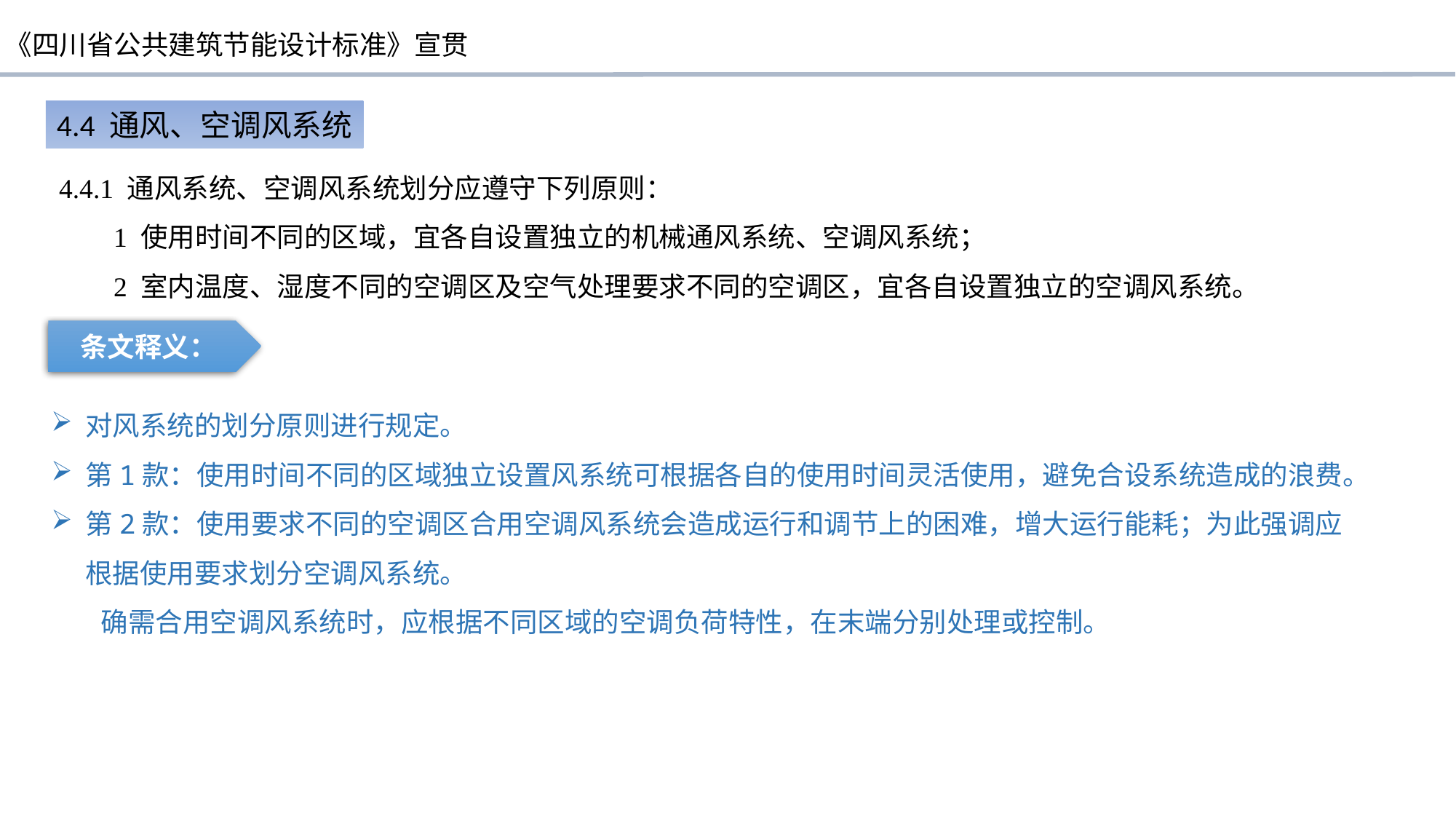

4.4 通风、空调风系统
4.4.1 通风系统、空调风系统划分应遵守下列原则：
1 使用时间不同的区域，宜各自设置独立的机械通风系统、空调风系统；
2 室内温度、湿度不同的空调区及空气处理要求不同的空调区，宜各自设置独立的空调风系统。

条文释义：
对风系统的划分原则进行规定。
第1款：使用时间不同的区域独立设置风系统可根据各自的使用时间灵活使用，避免合设系统造成的浪费。
第2款：使用要求不同的空调区合用空调风系统会造成运行和调节上的困难，增大运行能耗；为此强调应根据使用要求划分空调风系统。
       确需合用空调风系统时，应根据不同区域的空调负荷特性，在末端分别处理或控制。